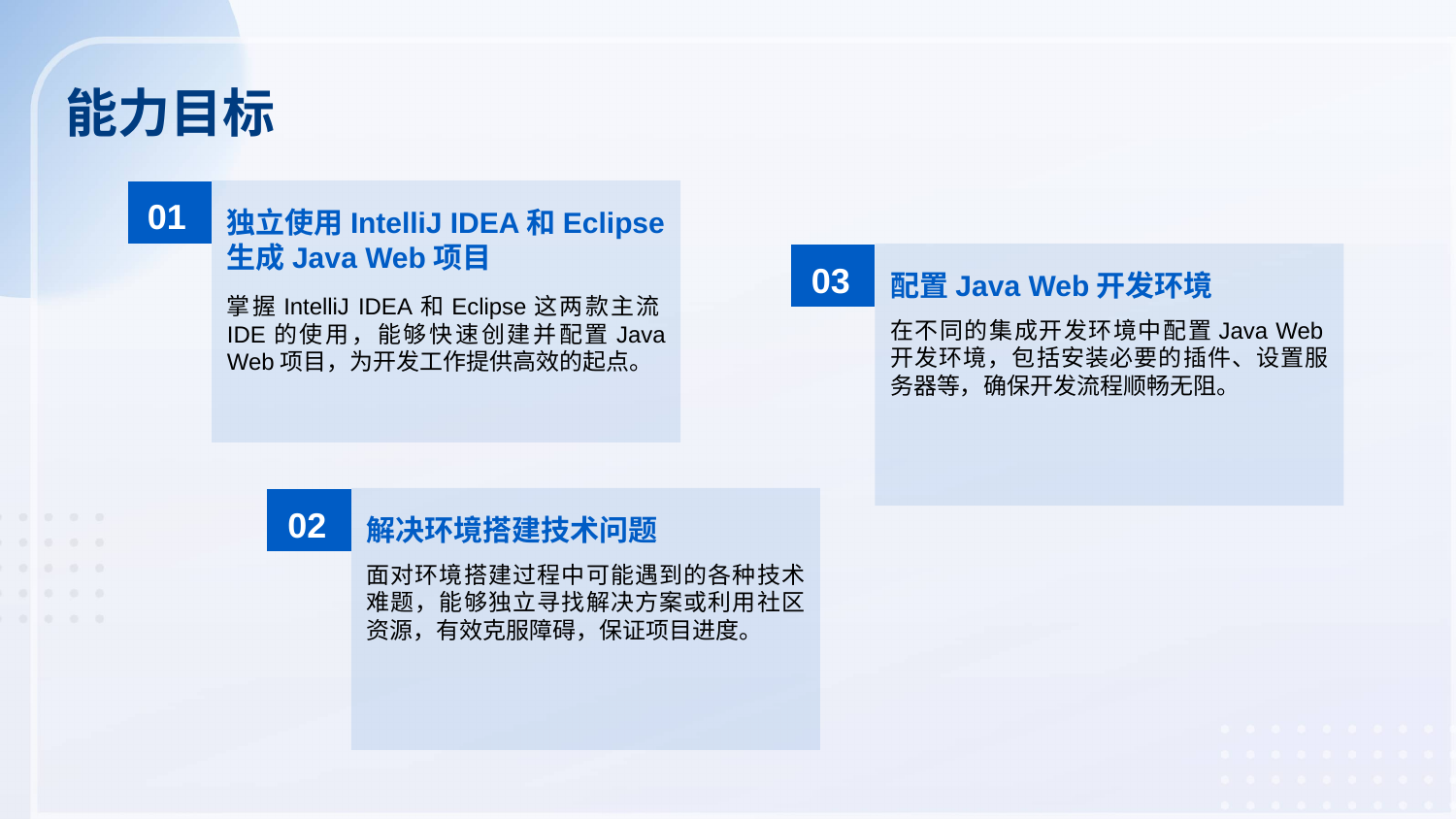

能力目标
01

独立使用IntelliJ IDEA和Eclipse生成Java Web项目
03

配置Java Web开发环境
掌握IntelliJ IDEA和Eclipse这两款主流IDE的使用，能够快速创建并配置Java Web项目，为开发工作提供高效的起点。
在不同的集成开发环境中配置Java Web开发环境，包括安装必要的插件、设置服务器等，确保开发流程顺畅无阻。
02

解决环境搭建技术问题
面对环境搭建过程中可能遇到的各种技术难题，能够独立寻找解决方案或利用社区资源，有效克服障碍，保证项目进度。